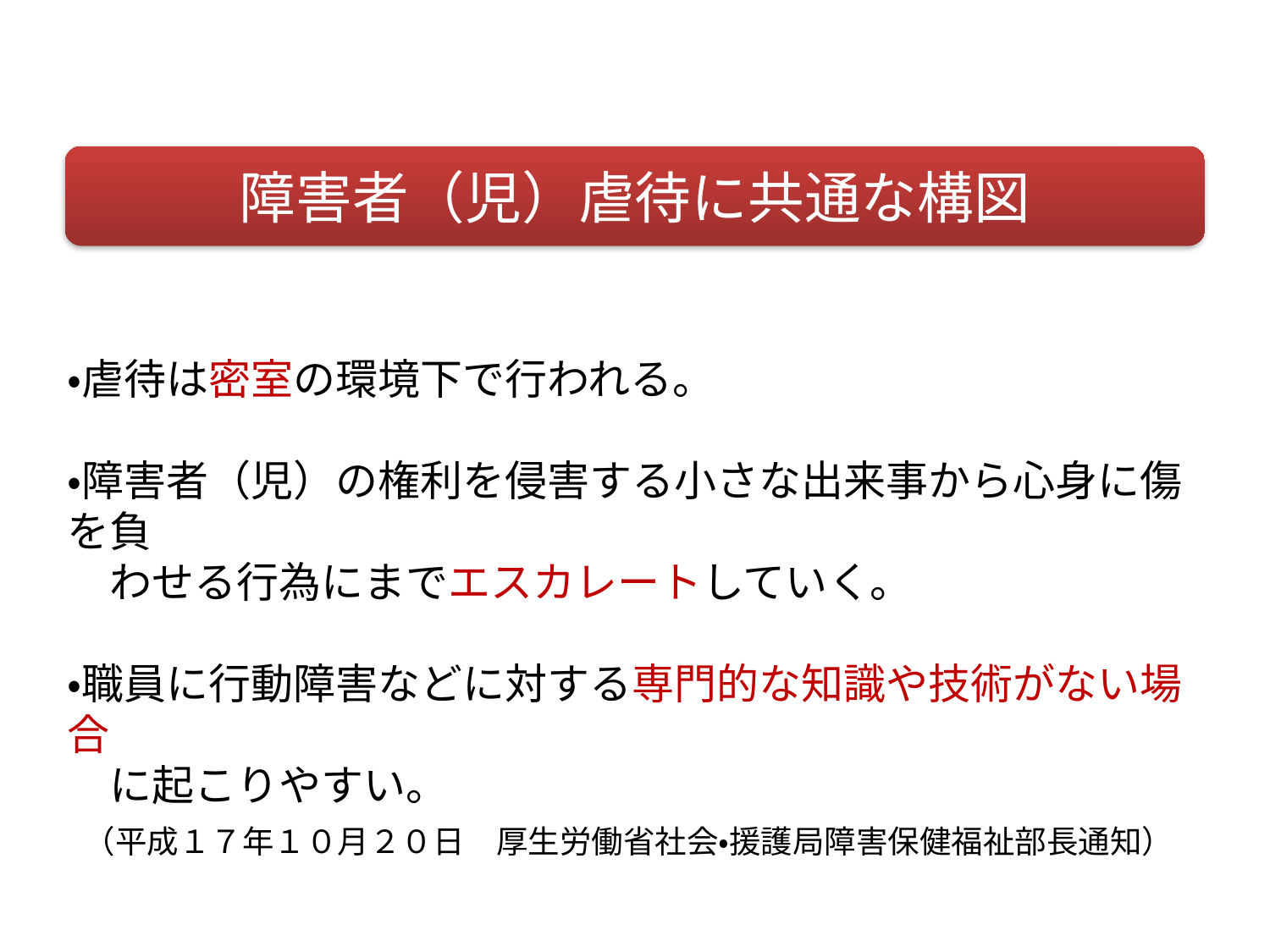

障害者（児）虐待に共通な構図
・虐待は密室の環境下で行われる。

・障害者（児）の権利を侵害する小さな出来事から心身に傷を負
　わせる行為にまでエスカレートしていく。

・職員に行動障害などに対する専門的な知識や技術がない場合
　に起こりやすい。
（平成１７年１０月２０日　厚生労働省社会・援護局障害保健福祉部長通知）